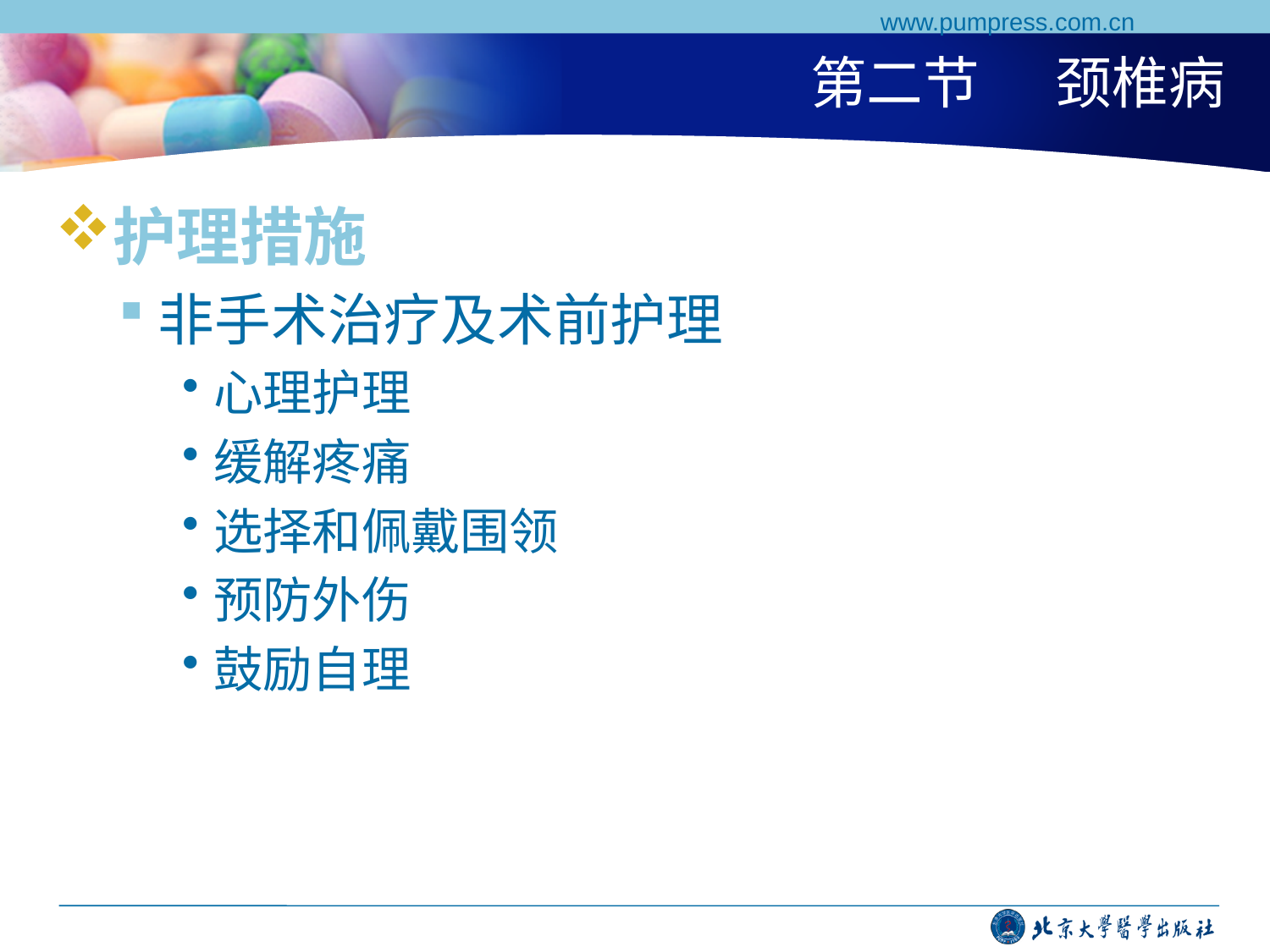

www.pumpress.com.cn
# 第二节      颈椎病
护理措施
非手术治疗及术前护理
心理护理
缓解疼痛
选择和佩戴围领
预防外伤
鼓励自理